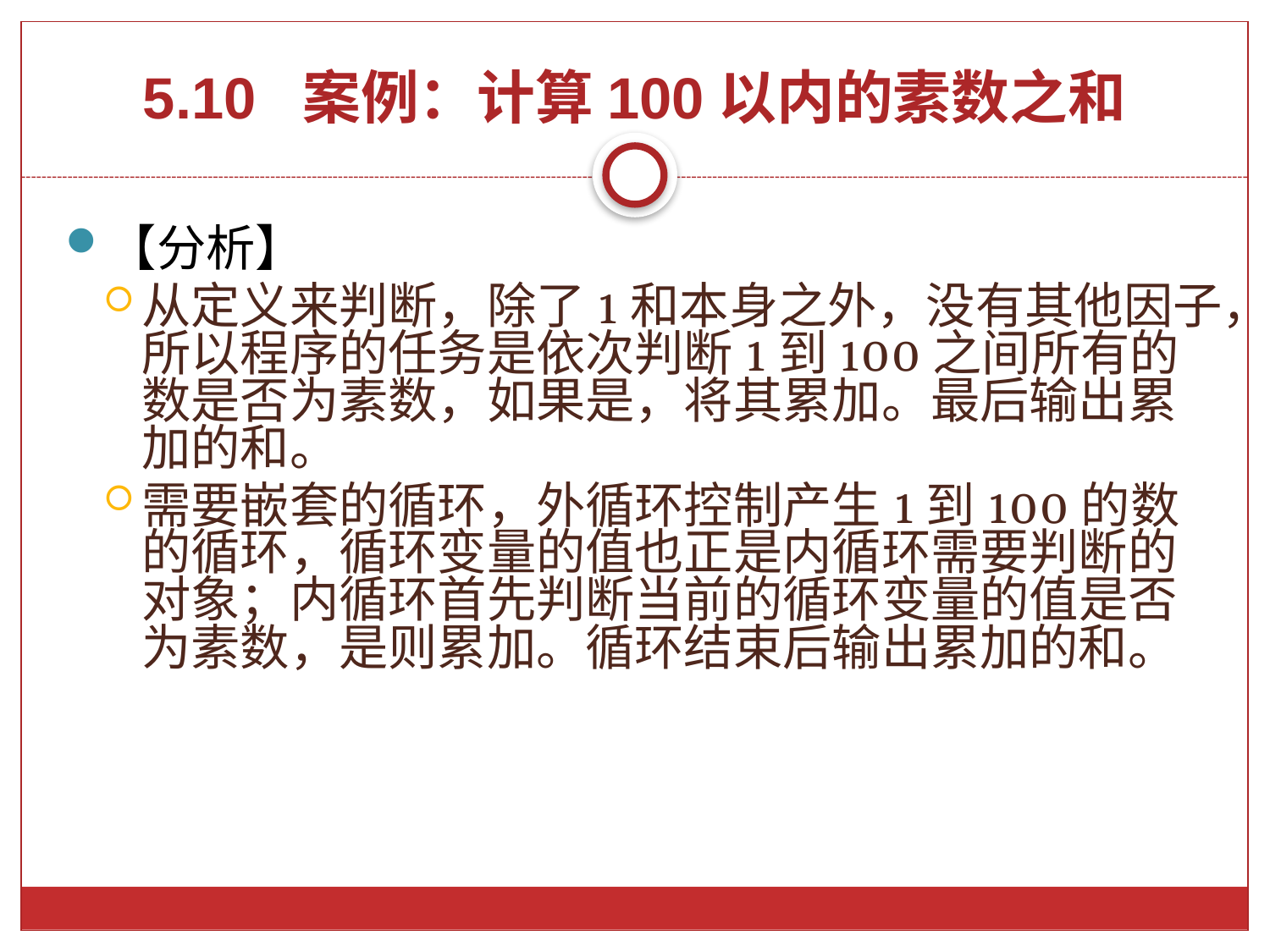

# 5.10  案例：计算100以内的素数之和
【分析】
从定义来判断，除了1和本身之外，没有其他因子，所以程序的任务是依次判断1到100之间所有的数是否为素数，如果是，将其累加。最后输出累加的和。
需要嵌套的循环，外循环控制产生1到100的数的循环，循环变量的值也正是内循环需要判断的对象；内循环首先判断当前的循环变量的值是否为素数，是则累加。循环结束后输出累加的和。